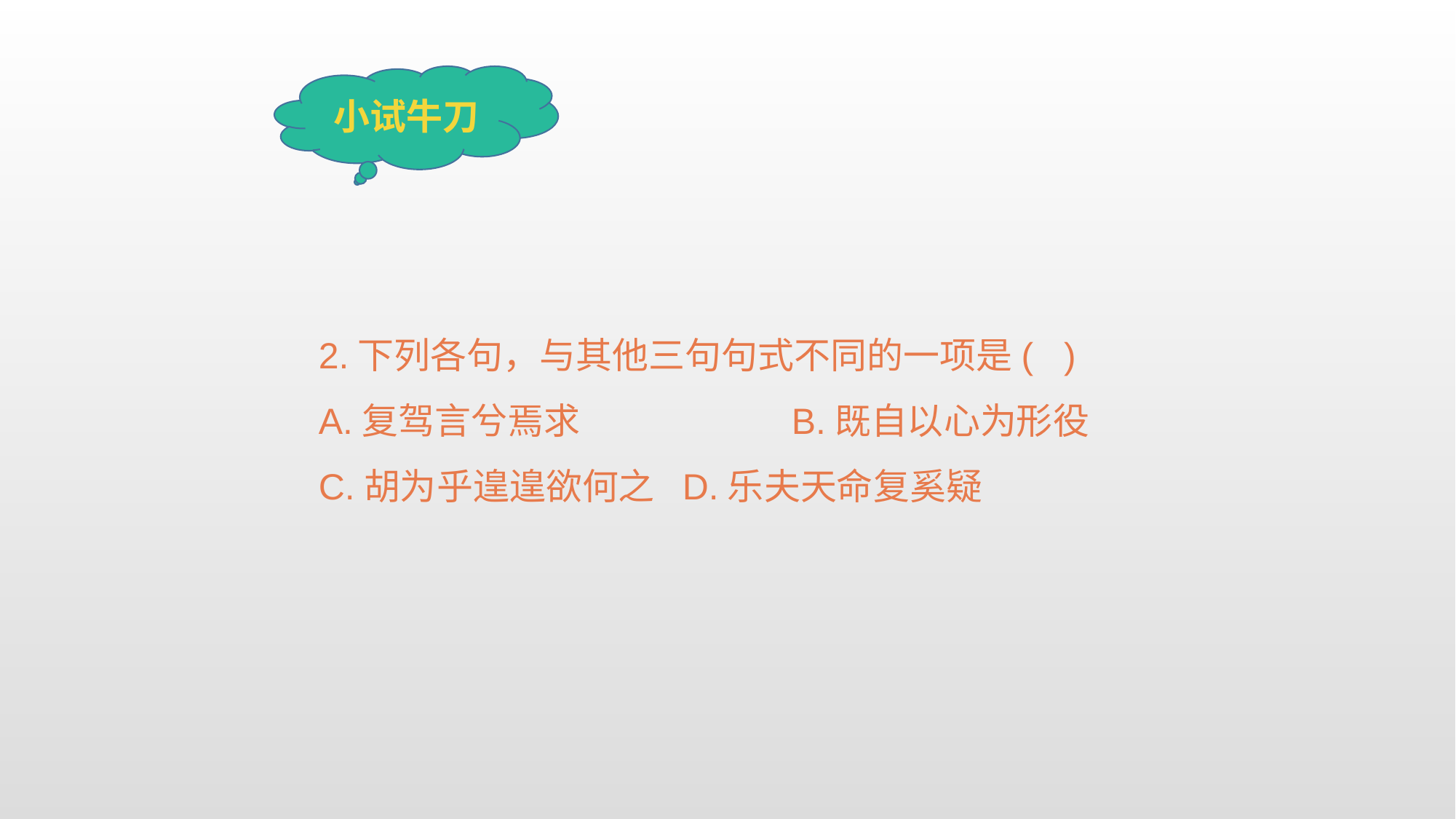

小试牛刀
2.下列各句，与其他三句句式不同的一项是(   )
A.复驾言兮焉求		B.既自以心为形役
C.胡为乎遑遑欲何之	D.乐夫天命复奚疑